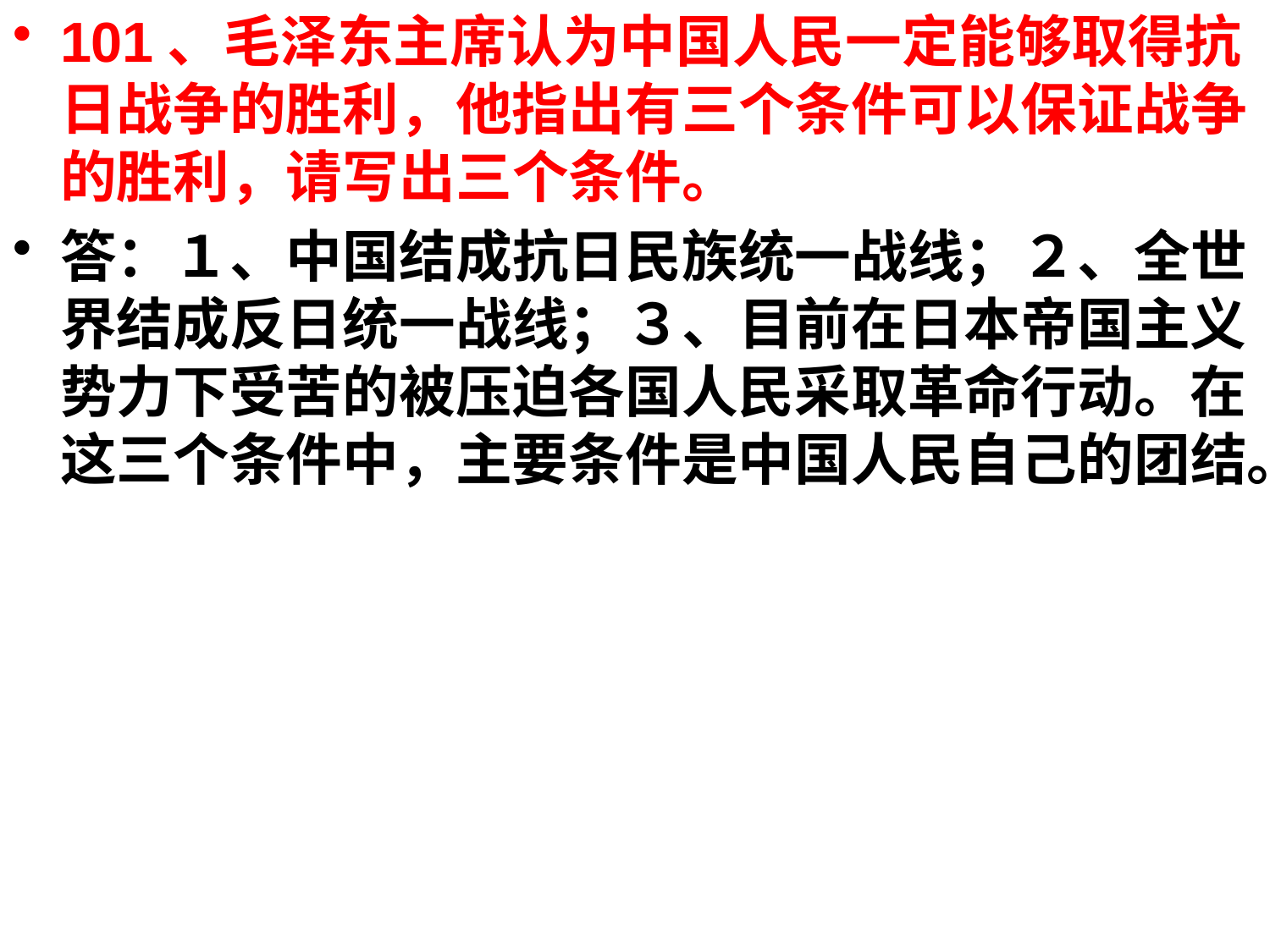

101、毛泽东主席认为中国人民一定能够取得抗日战争的胜利，他指出有三个条件可以保证战争的胜利，请写出三个条件。
答：１、中国结成抗日民族统一战线；２、全世界结成反日统一战线；３、目前在日本帝国主义势力下受苦的被压迫各国人民采取革命行动。在这三个条件中，主要条件是中国人民自己的团结。
#